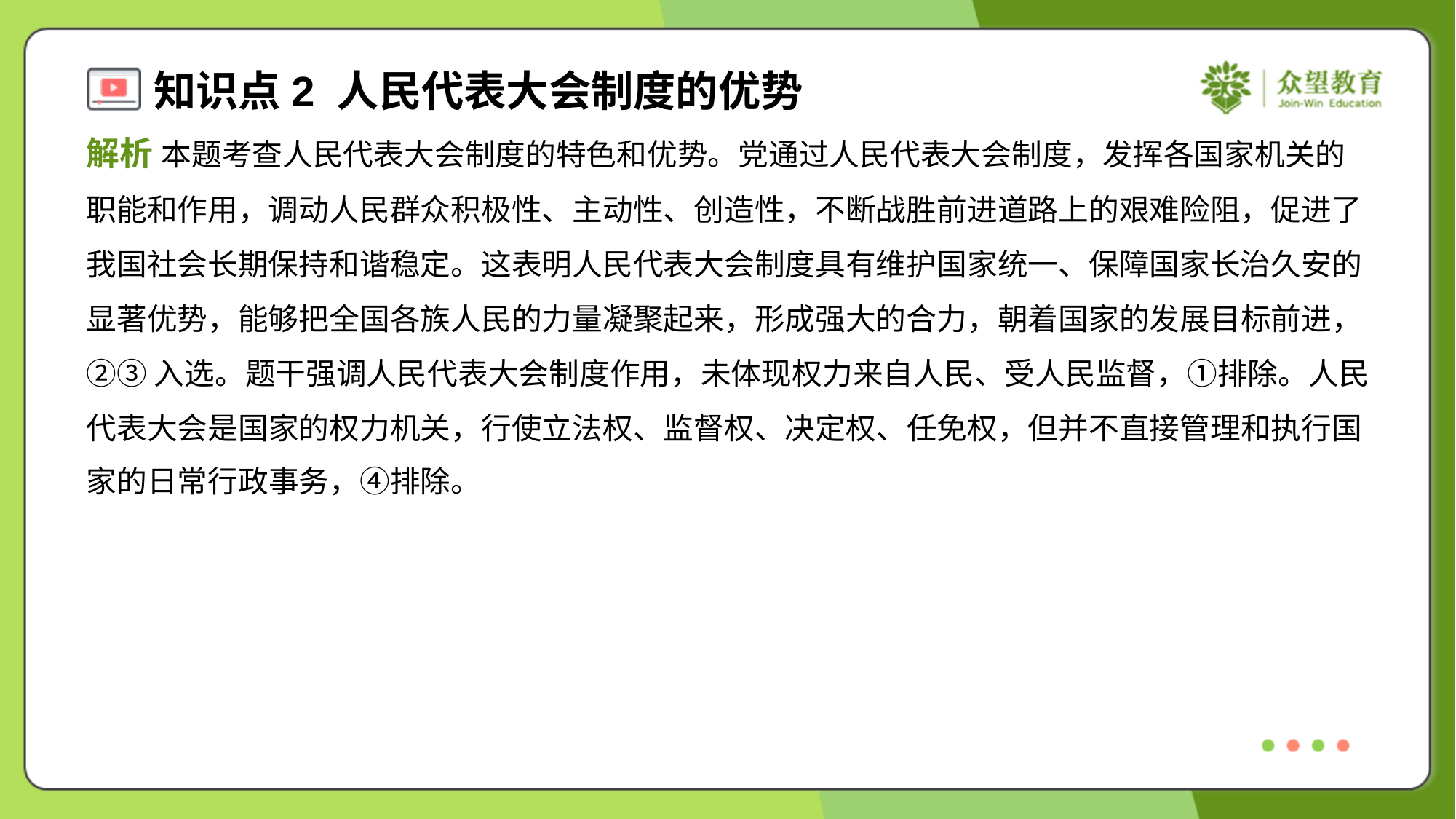

解析 本题考查人民代表大会制度的特色和优势。党通过人民代表大会制度，发挥各国家机关的
职能和作用，调动人民群众积极性、主动性、创造性，不断战胜前进道路上的艰难险阻，促进了
我国社会长期保持和谐稳定。这表明人民代表大会制度具有维护国家统一、保障国家长治久安的
显著优势，能够把全国各族人民的力量凝聚起来，形成强大的合力，朝着国家的发展目标前进，
②③入选。题干强调人民代表大会制度作用，未体现权力来自人民、受人民监督，①排除。人民
代表大会是国家的权力机关，行使立法权、监督权、决定权、任免权，但并不直接管理和执行国
家的日常行政事务，④排除。